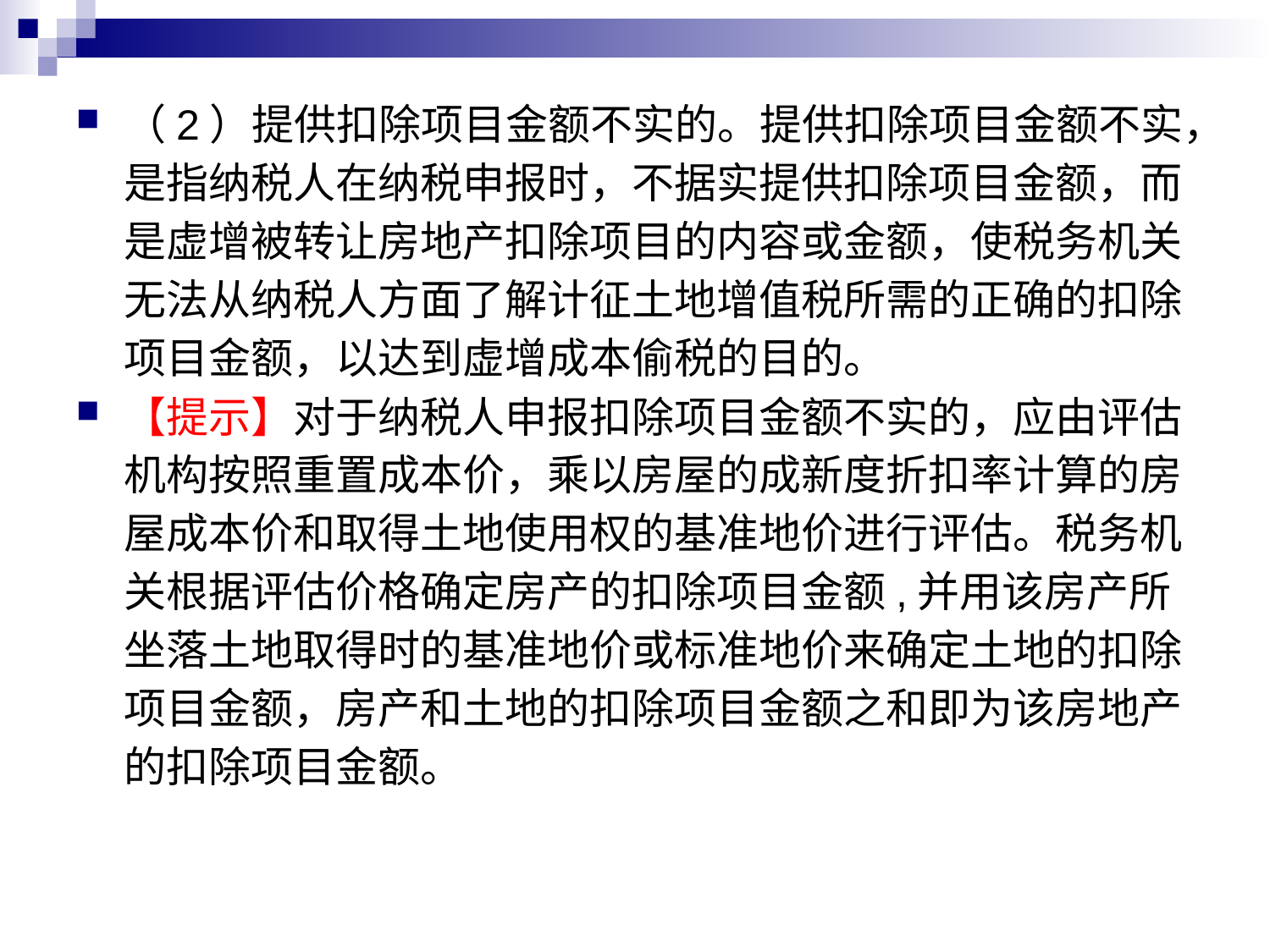

#
（2）提供扣除项目金额不实的。提供扣除项目金额不实，是指纳税人在纳税申报时，不据实提供扣除项目金额，而是虚增被转让房地产扣除项目的内容或金额，使税务机关无法从纳税人方面了解计征土地增值税所需的正确的扣除项目金额，以达到虚增成本偷税的目的。
【提示】对于纳税人申报扣除项目金额不实的，应由评估机构按照重置成本价，乘以房屋的成新度折扣率计算的房屋成本价和取得土地使用权的基准地价进行评估。税务机关根据评估价格确定房产的扣除项目金额,并用该房产所坐落土地取得时的基准地价或标准地价来确定土地的扣除项目金额，房产和土地的扣除项目金额之和即为该房地产的扣除项目金额。